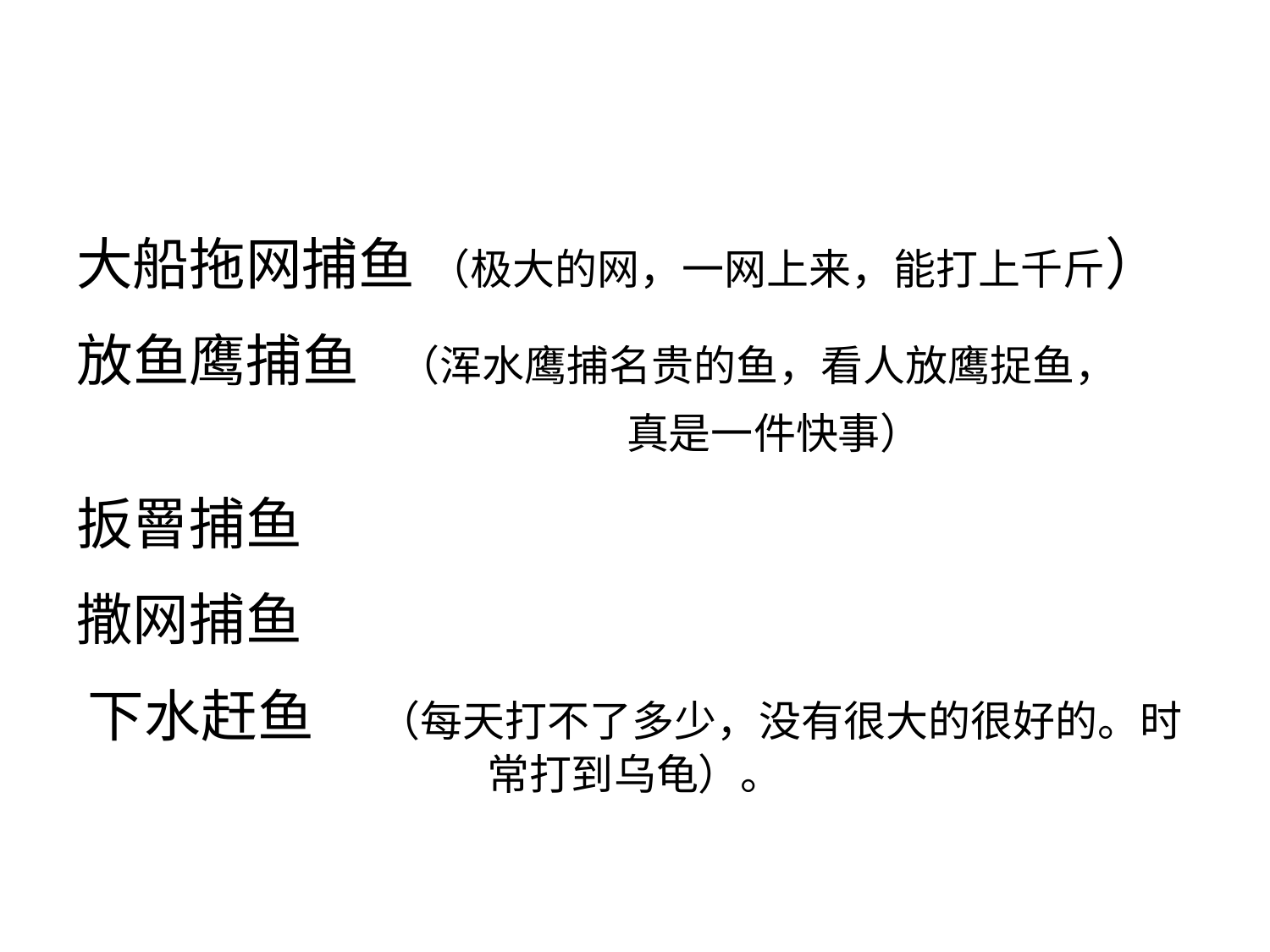

#
大船拖网捕鱼 （极大的网，一网上来，能打上千斤）
放鱼鹰捕鱼   （浑水鹰捕名贵的鱼，看人放鹰捉鱼，                                             真是一件快事）
扳罾捕鱼
撒网捕鱼
下水赶鱼     （每天打不了多少，没有很大的很好的。时常打到乌龟）。